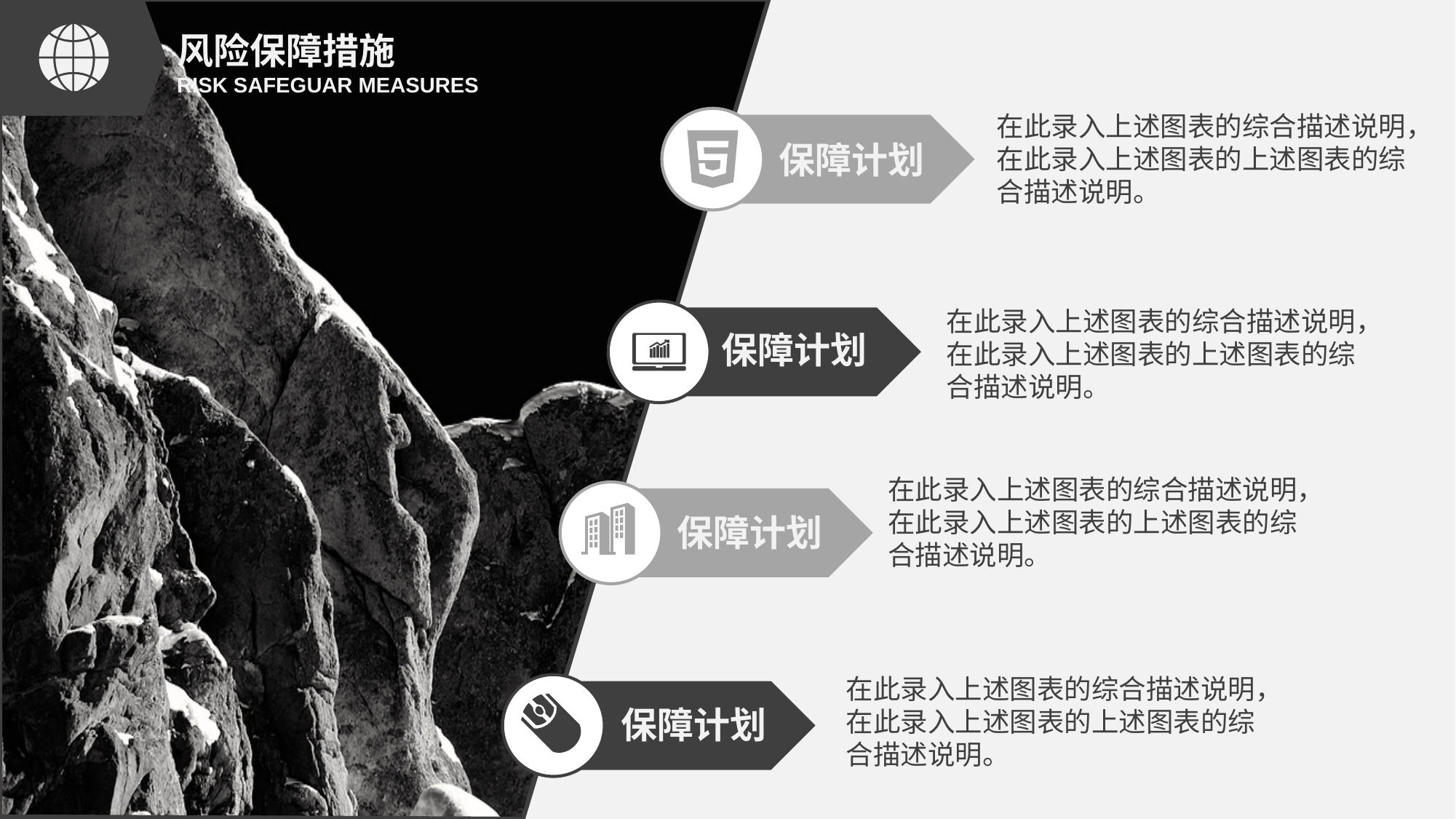

风险保障措施
RISK SAFEGUAR MEASURES
在此录入上述图表的综合描述说明，在此录入上述图表的上述图表的综合描述说明。

保障计划

在此录入上述图表的综合描述说明，在此录入上述图表的上述图表的综合描述说明。

保障计划

在此录入上述图表的综合描述说明，在此录入上述图表的上述图表的综合描述说明。

保障计划

在此录入上述图表的综合描述说明，在此录入上述图表的上述图表的综合描述说明。

保障计划